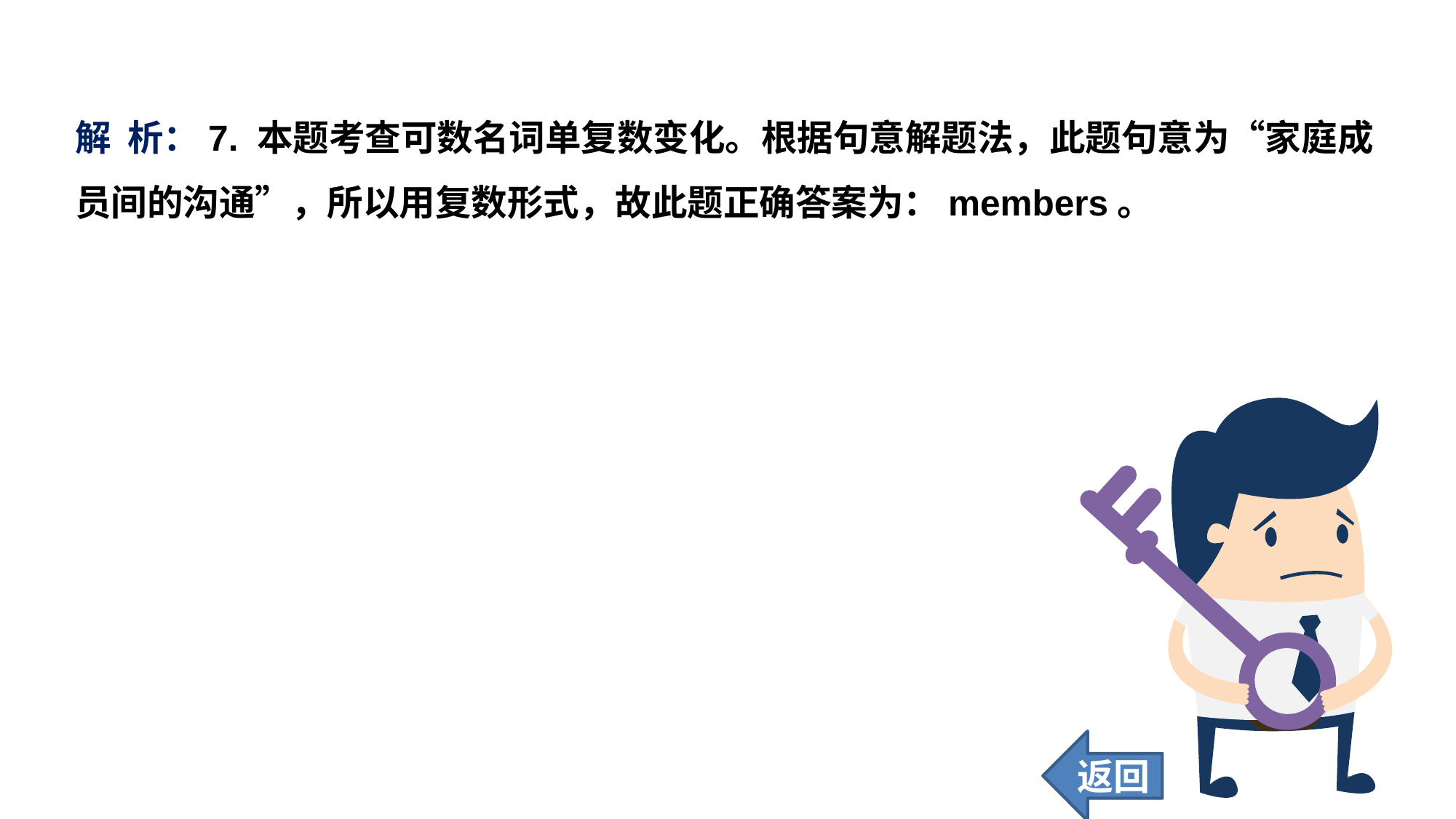

解  析：7. 本题考查可数名词单复数变化。根据句意解题法，此题句意为“家庭成员间的沟通”，所以用复数形式，故此题正确答案为：members。

返回
166